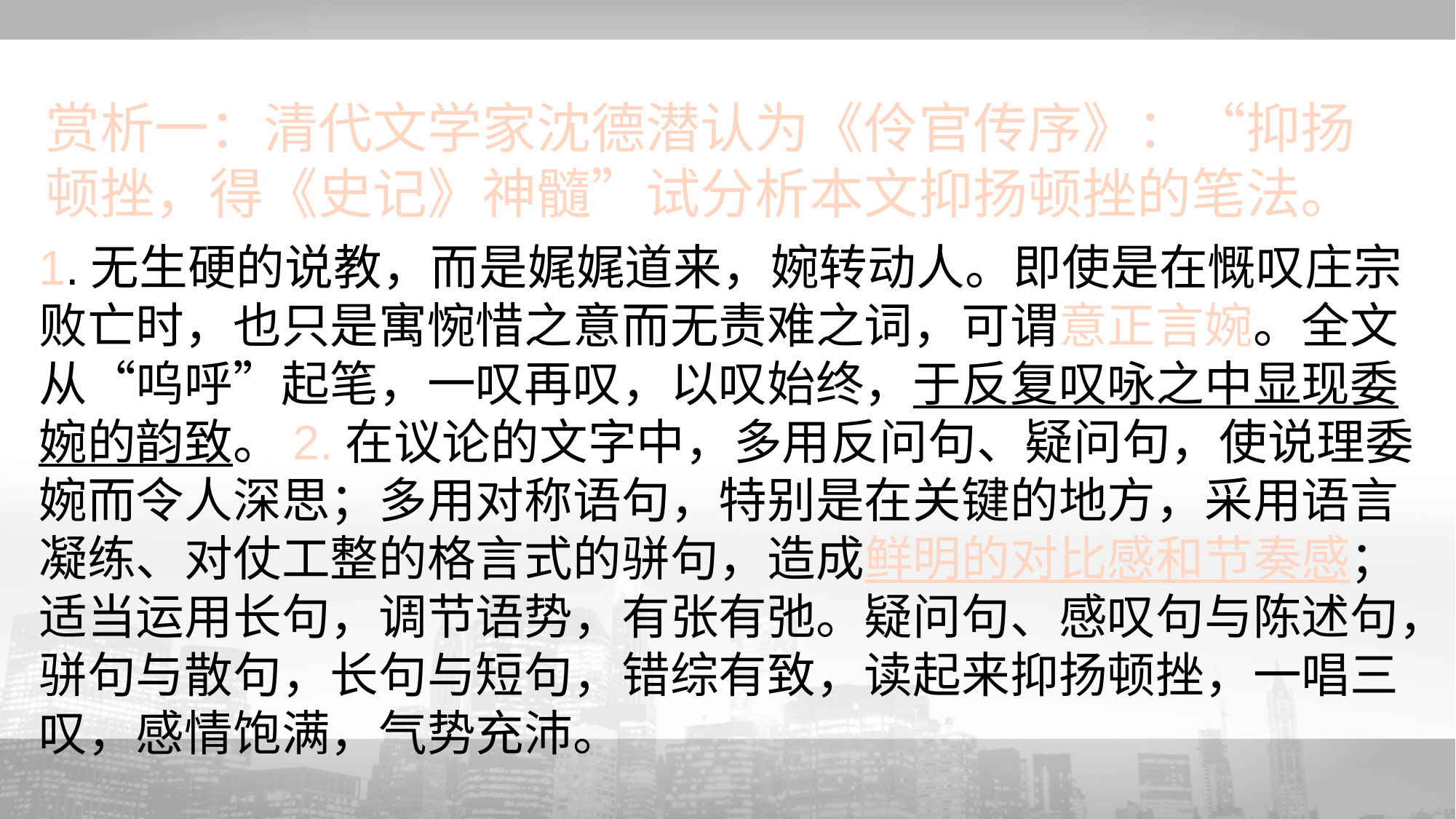

# 赏析一：清代文学家沈德潜认为《伶官传序》：“抑扬顿挫，得《史记》神髓”试分析本文抑扬顿挫的笔法。
1.无生硬的说教，而是娓娓道来，婉转动人。即使是在慨叹庄宗败亡时，也只是寓惋惜之意而无责难之词，可谓意正言婉。全文从“呜呼”起笔，一叹再叹，以叹始终，于反复叹咏之中显现委婉的韵致。2.在议论的文字中，多用反问句、疑问句，使说理委婉而令人深思；多用对称语句，特别是在关键的地方，采用语言凝练、对仗工整的格言式的骈句，造成鲜明的对比感和节奏感；适当运用长句，调节语势，有张有弛。疑问句、感叹句与陈述句，骈句与散句，长句与短句，错综有致，读起来抑扬顿挫，一唱三叹，感情饱满，气势充沛。